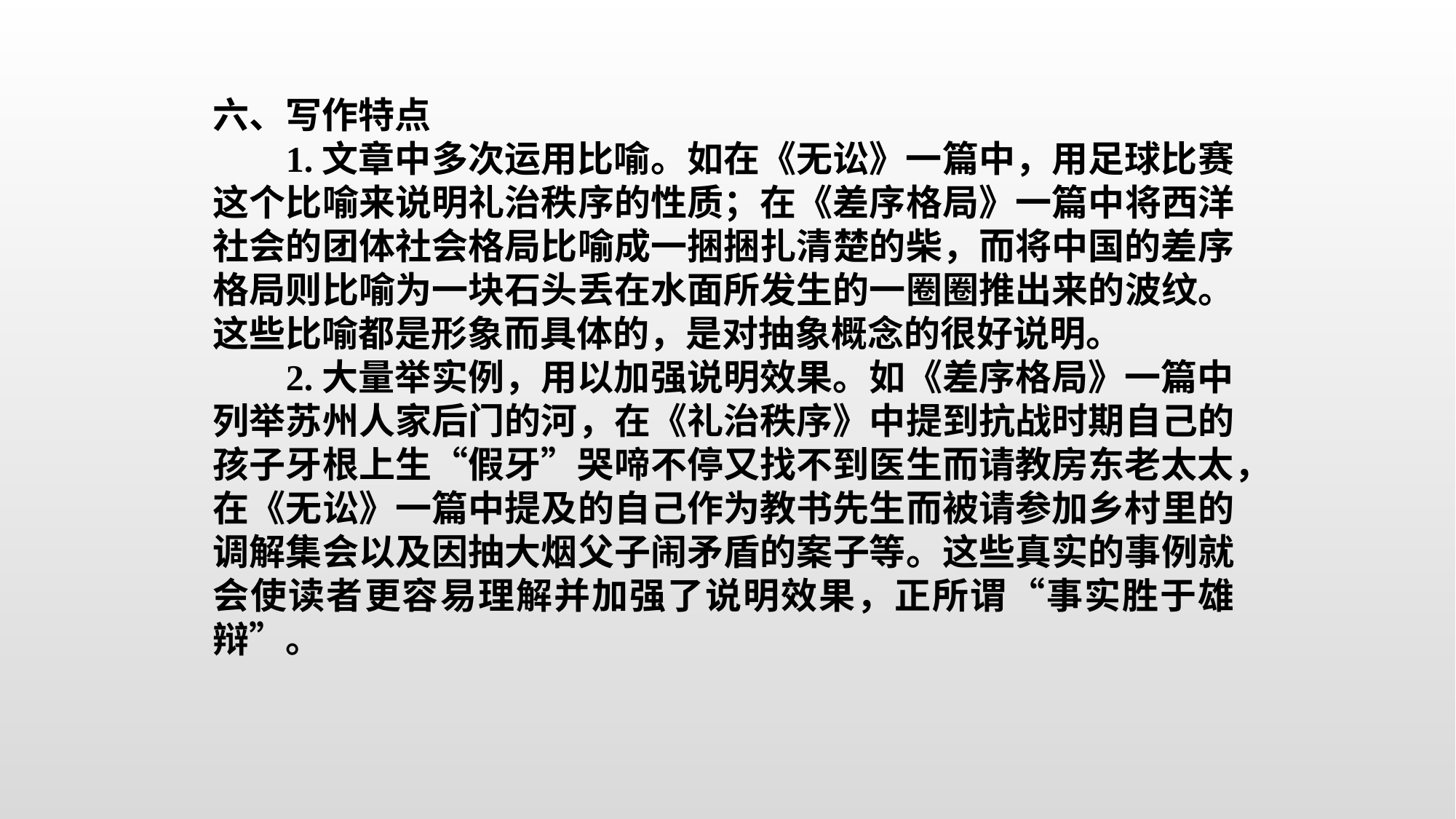

六、写作特点
1.文章中多次运用比喻。如在《无讼》一篇中，用足球比赛这个比喻来说明礼治秩序的性质；在《差序格局》一篇中将西洋社会的团体社会格局比喻成一捆捆扎清楚的柴，而将中国的差序格局则比喻为一块石头丢在水面所发生的一圈圈推出来的波纹。这些比喻都是形象而具体的，是对抽象概念的很好说明。
2.大量举实例，用以加强说明效果。如《差序格局》一篇中列举苏州人家后门的河，在《礼治秩序》中提到抗战时期自己的孩子牙根上生“假牙”哭啼不停又找不到医生而请教房东老太太，在《无讼》一篇中提及的自己作为教书先生而被请参加乡村里的调解集会以及因抽大烟父子闹矛盾的案子等。这些真实的事例就会使读者更容易理解并加强了说明效果，正所谓“事实胜于雄辩”。